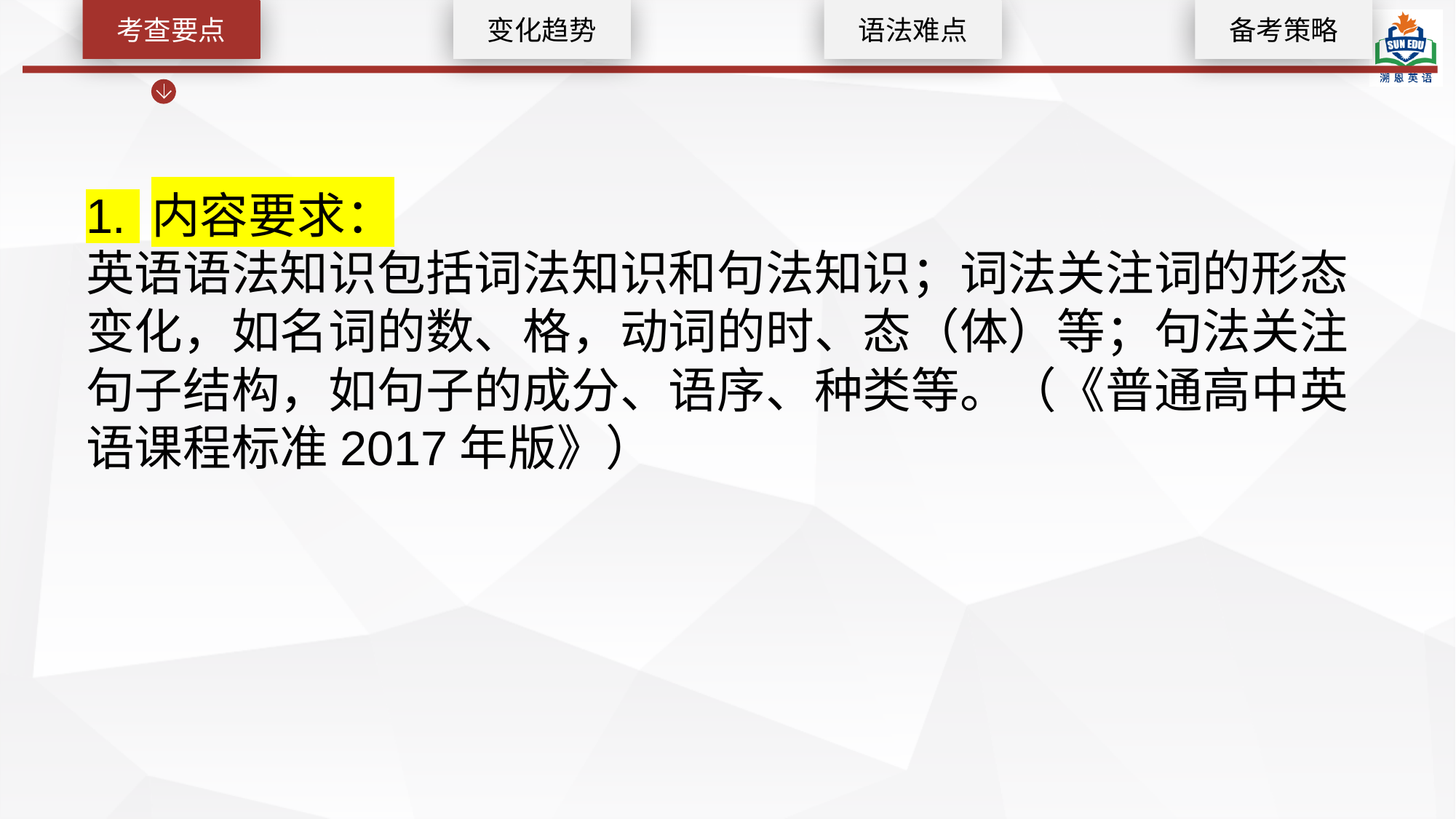

变化趋势
考查要点
语法难点
备考策略

1. 内容要求：
英语语法知识包括词法知识和句法知识；词法关注词的形态变化，如名词的数、格，动词的时、态（体）等；句法关注句子结构，如句子的成分、语序、种类等。（《普通高中英语课程标准2017年版》）